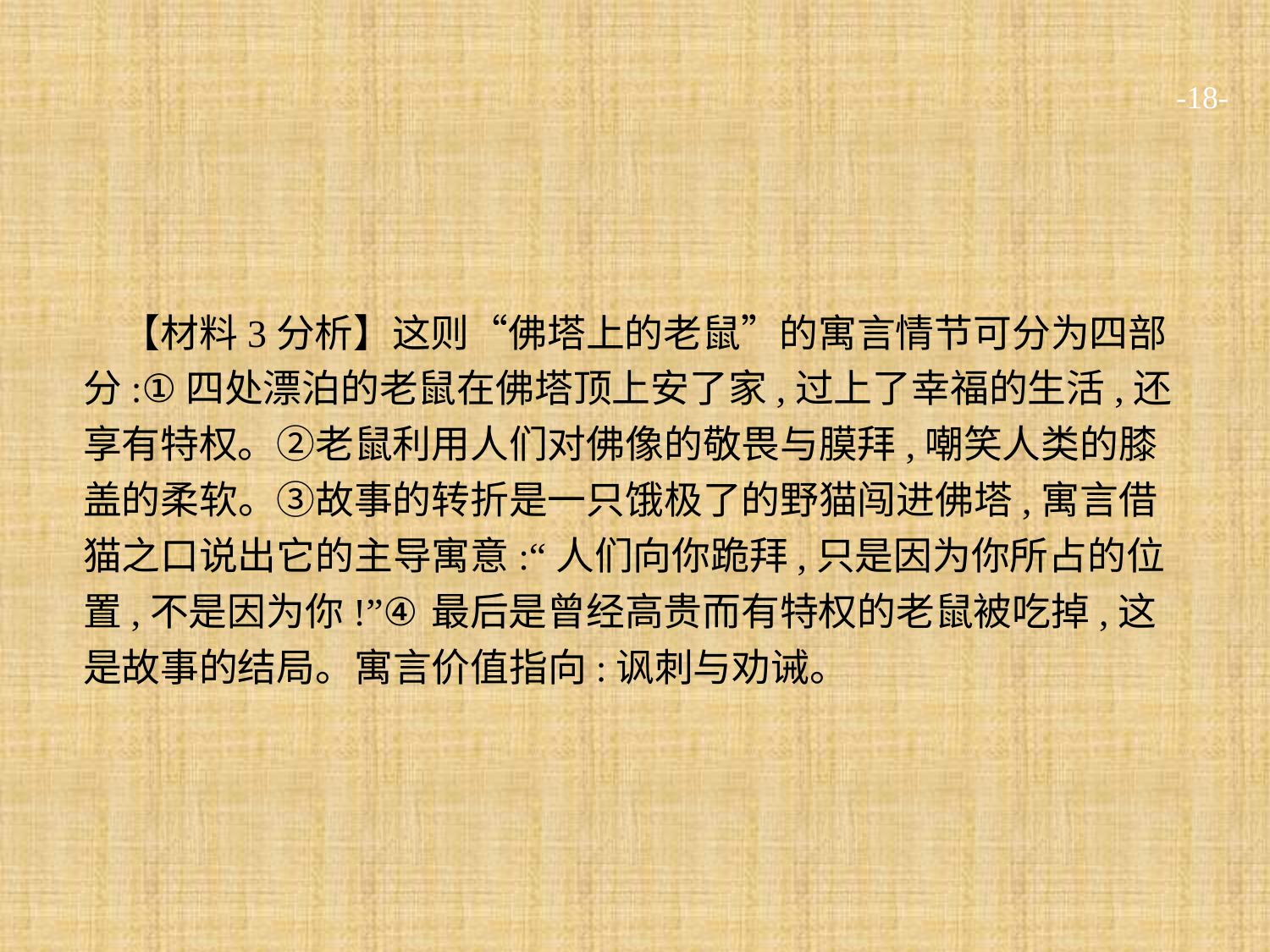

-18-
【材料3分析】这则“佛塔上的老鼠”的寓言情节可分为四部分:①四处漂泊的老鼠在佛塔顶上安了家,过上了幸福的生活,还享有特权。②老鼠利用人们对佛像的敬畏与膜拜,嘲笑人类的膝盖的柔软。③故事的转折是一只饿极了的野猫闯进佛塔,寓言借猫之口说出它的主导寓意:“人们向你跪拜,只是因为你所占的位置,不是因为你!”④最后是曾经高贵而有特权的老鼠被吃掉,这是故事的结局。寓言价值指向:讽刺与劝诫。